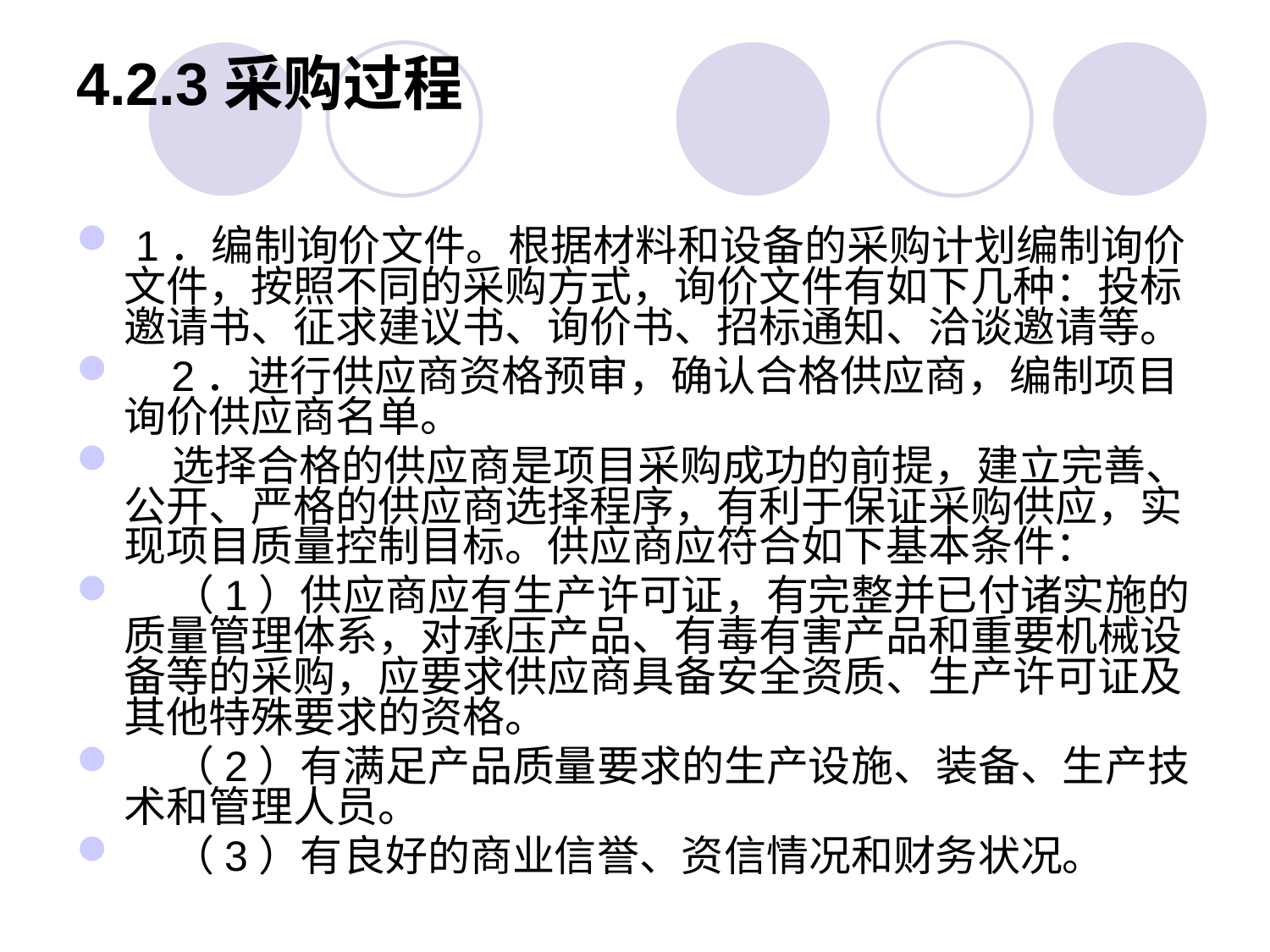

# 4.2.3采购过程
 1．编制询价文件。根据材料和设备的采购计划编制询价文件，按照不同的采购方式，询价文件有如下几种：投标邀请书、征求建议书、询价书、招标通知、洽谈邀请等。
    2．进行供应商资格预审，确认合格供应商，编制项目询价供应商名单。
    选择合格的供应商是项目采购成功的前提，建立完善、公开、严格的供应商选择程序，有利于保证采购供应，实现项目质量控制目标。供应商应符合如下基本条件：
    （1）供应商应有生产许可证，有完整并已付诸实施的质量管理体系，对承压产品、有毒有害产品和重要机械设备等的采购，应要求供应商具备安全资质、生产许可证及其他特殊要求的资格。
    （2）有满足产品质量要求的生产设施、装备、生产技术和管理人员。
    （3）有良好的商业信誉、资信情况和财务状况。